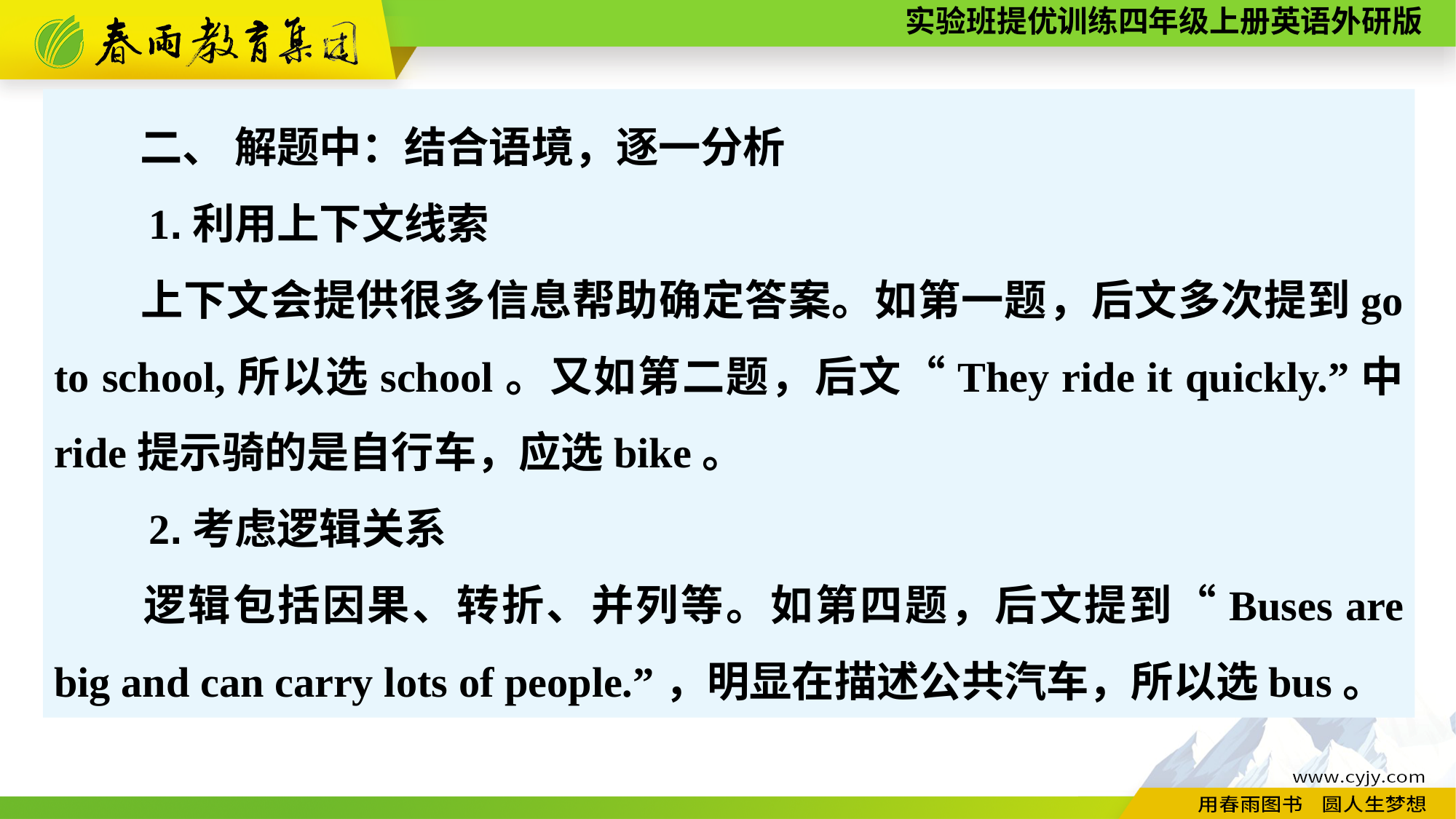

二、 解题中：结合语境，逐一分析
　　1.利用上下文线索
　　上下文会提供很多信息帮助确定答案。如第一题，后文多次提到go to school,所以选school。又如第二题，后文“They ride it quickly.”中 ride提示骑的是自行车，应选bike。
　　2.考虑逻辑关系
　　逻辑包括因果、转折、并列等。如第四题，后文提到“Buses are big and can carry lots of people.”，明显在描述公共汽车，所以选bus。